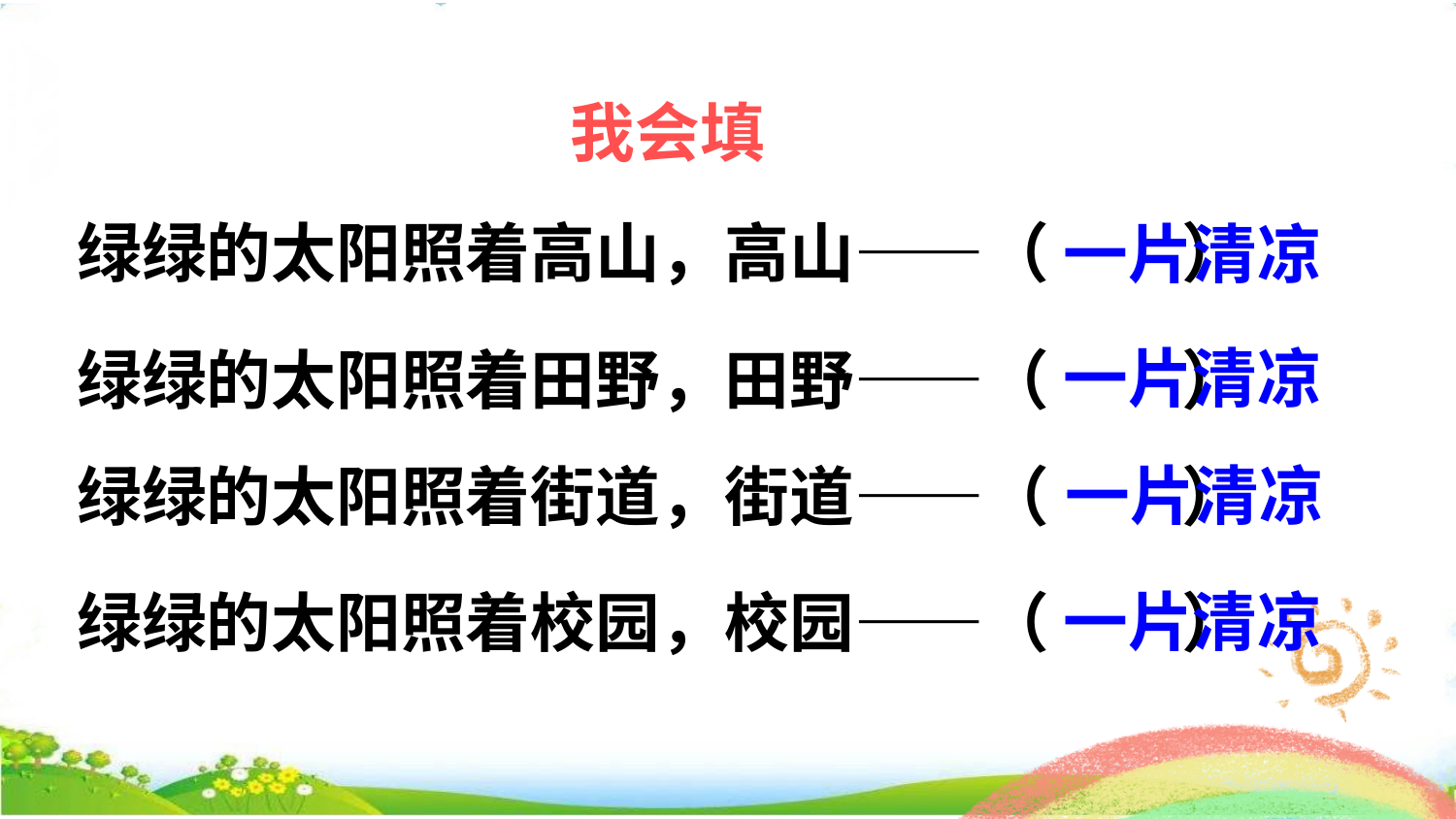

我会填
绿绿的太阳照着高山，高山——（         ）
一片清凉
一片清凉
绿绿的太阳照着田野，田野——（         ）
一片清凉
绿绿的太阳照着街道，街道——（         ）
一片清凉
绿绿的太阳照着校园，校园——（         ）